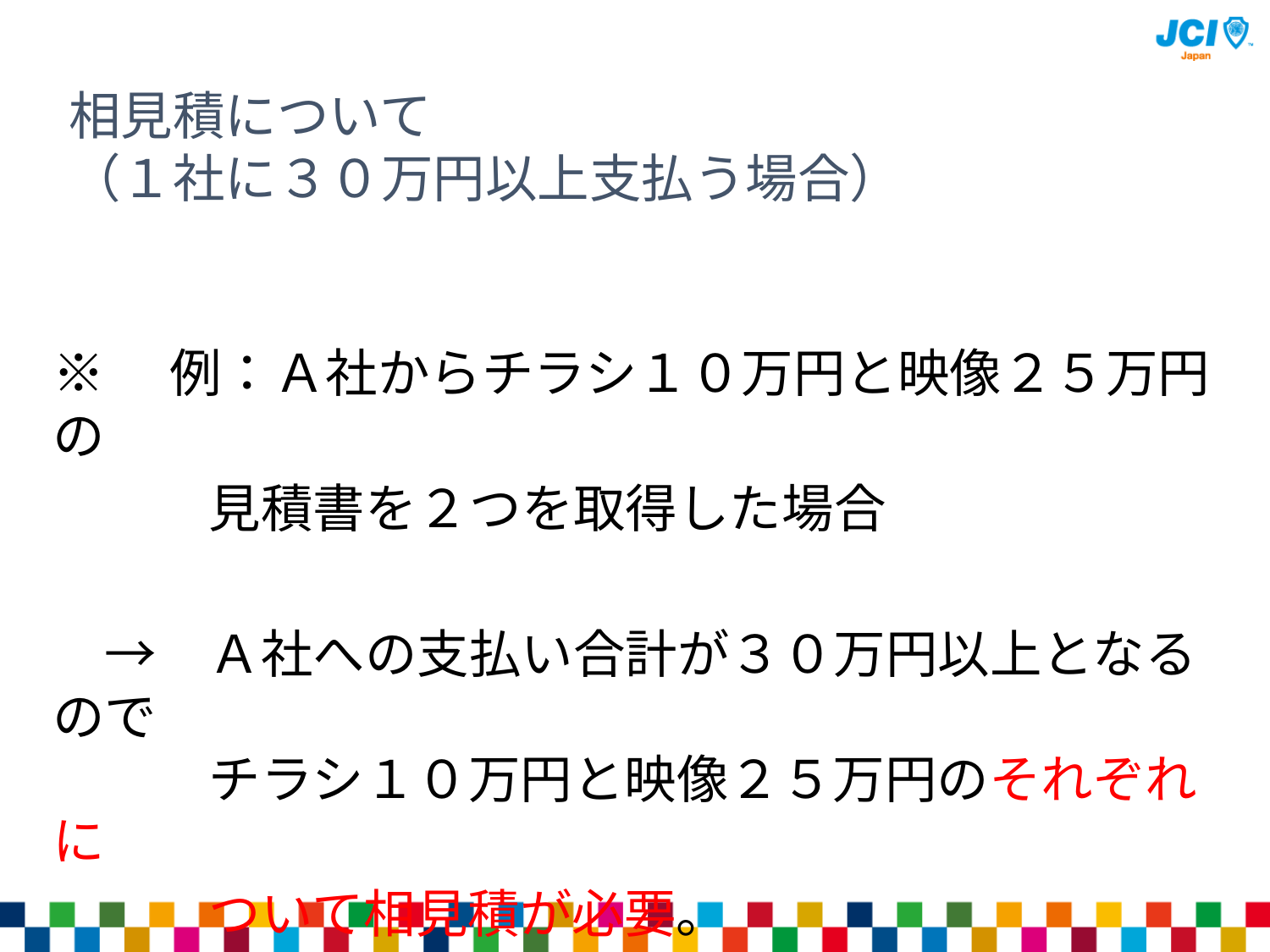

相見積について
（１社に３０万円以上支払う場合）
※　例：Ａ社からチラシ１０万円と映像２５万円の
　　　見積書を２つを取得した場合

　→　Ａ社への支払い合計が３０万円以上となるので　　
　　　チラシ１０万円と映像２５万円のそれぞれに
　　　ついて相見積が必要。